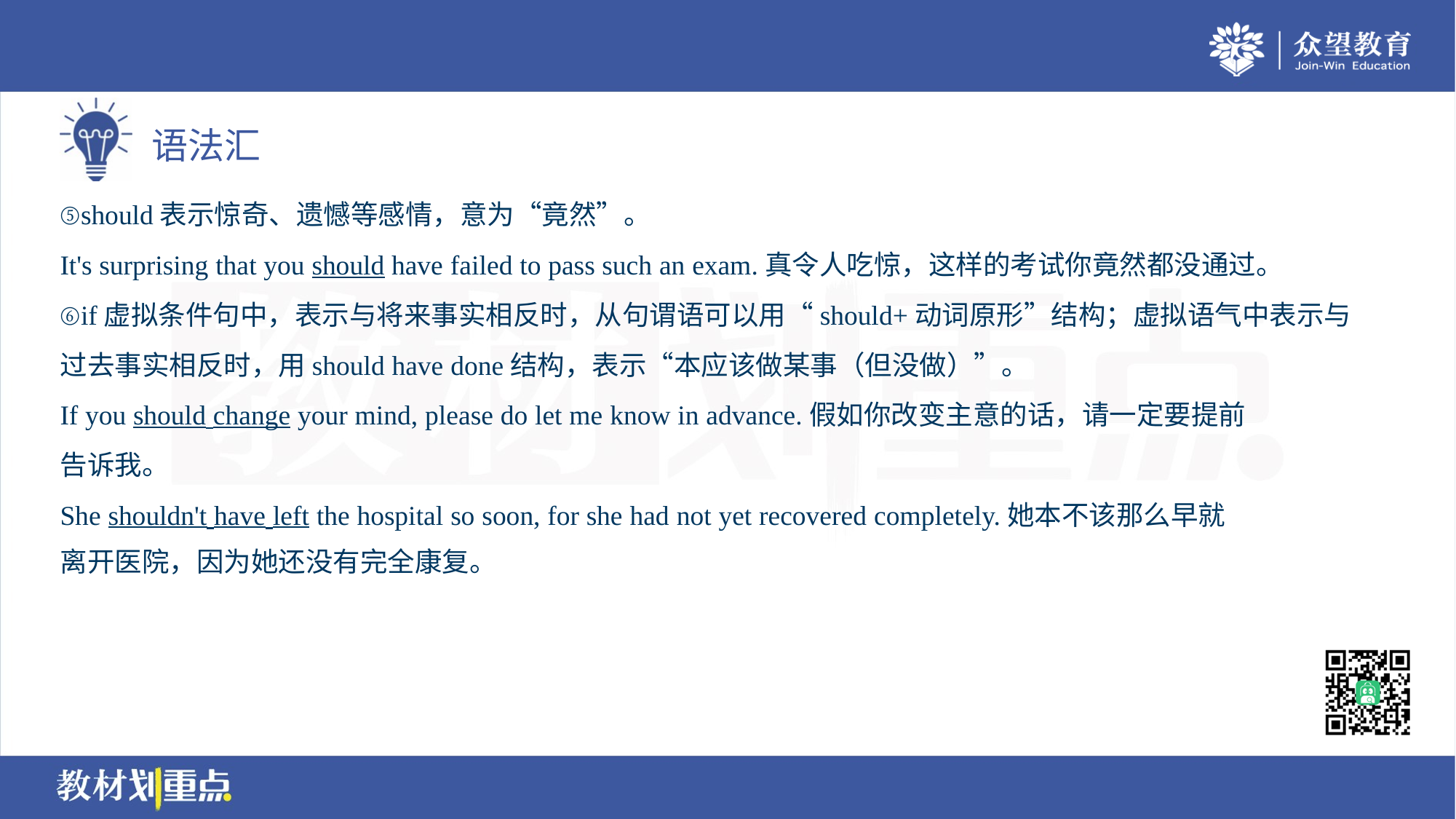

⑤should表示惊奇、遗憾等感情，意为“竟然”。
It's surprising that you should have failed to pass such an exam.真令人吃惊，这样的考试你竟然都没通过。
⑥if虚拟条件句中，表示与将来事实相反时，从句谓语可以用“should+动词原形”结构；虚拟语气中表示与
过去事实相反时，用should have done结构，表示“本应该做某事（但没做）”。
If you should change your mind, please do let me know in advance.假如你改变主意的话，请一定要提前
告诉我。
She shouldn't have left the hospital so soon, for she had not yet recovered completely.她本不该那么早就
离开医院，因为她还没有完全康复。